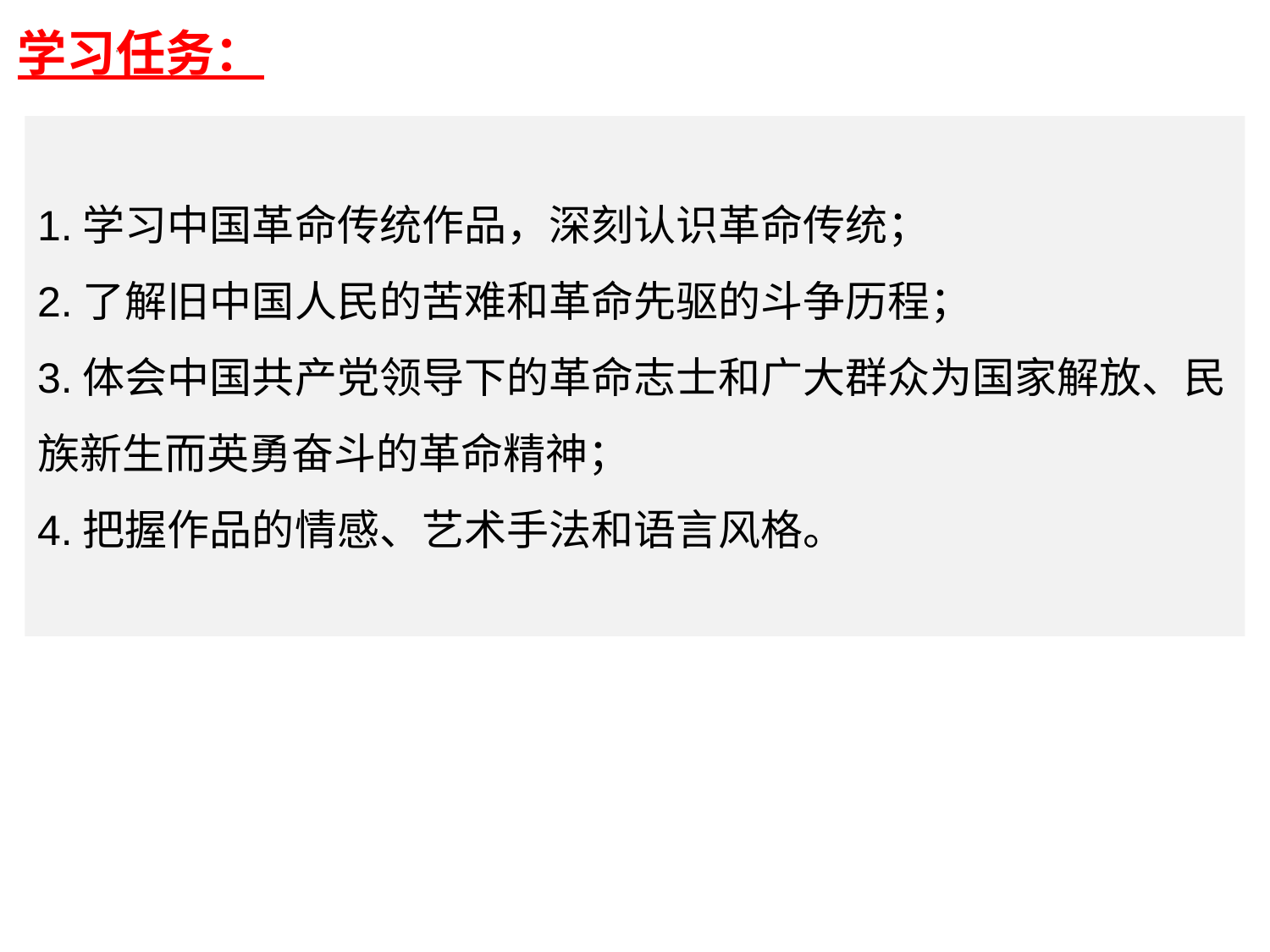

学习任务：

1.学习中国革命传统作品，深刻认识革命传统；
2.了解旧中国人民的苦难和革命先驱的斗争历程；
3.体会中国共产党领导下的革命志士和广大群众为国家解放、民族新生而英勇奋斗的革命精神；
4.把握作品的情感、艺术手法和语言风格。